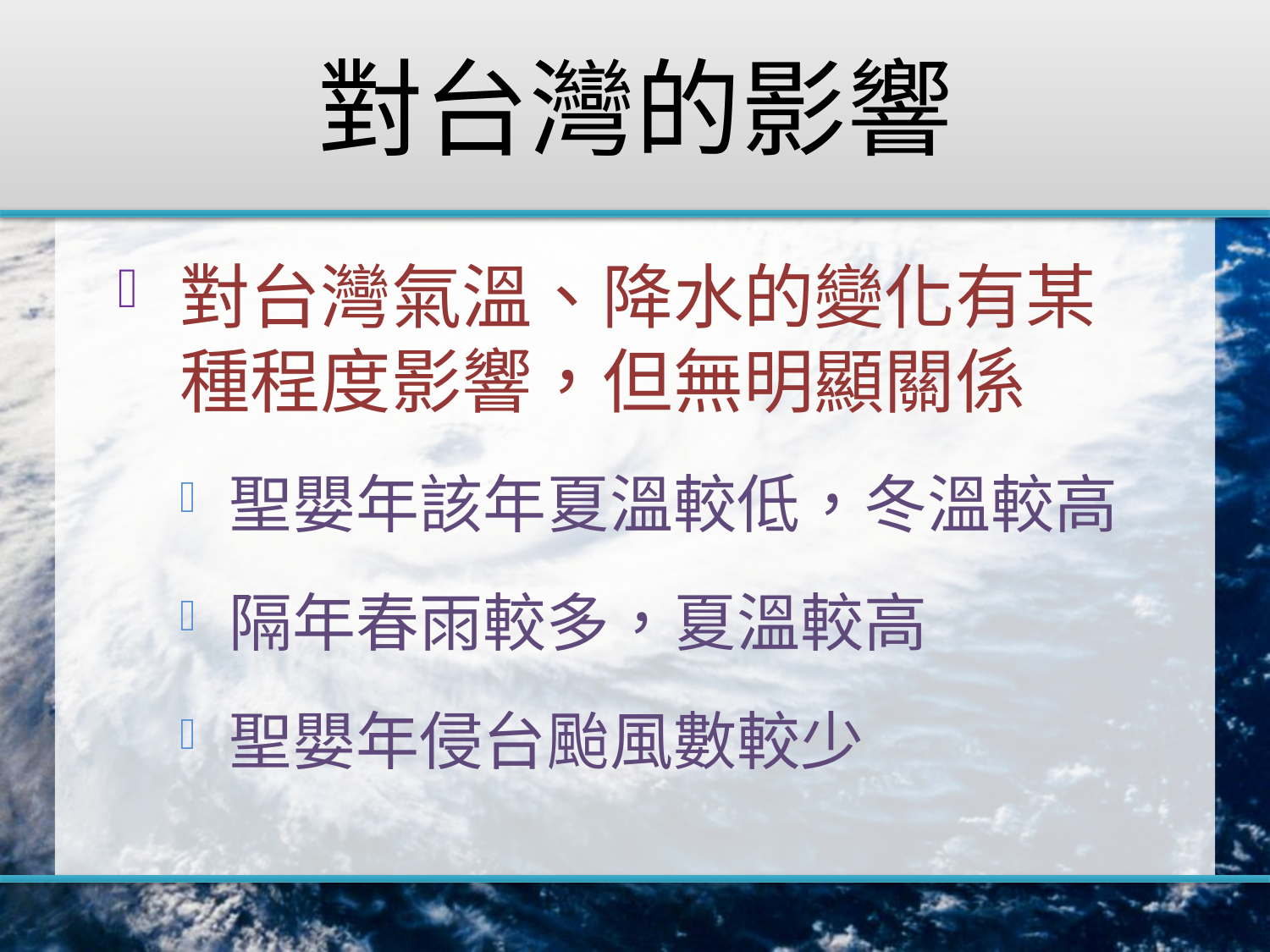

# 對台灣的影響
對台灣氣溫、降水的變化有某種程度影響，但無明顯關係
聖嬰年該年夏溫較低，冬溫較高
隔年春雨較多，夏溫較高
聖嬰年侵台颱風數較少